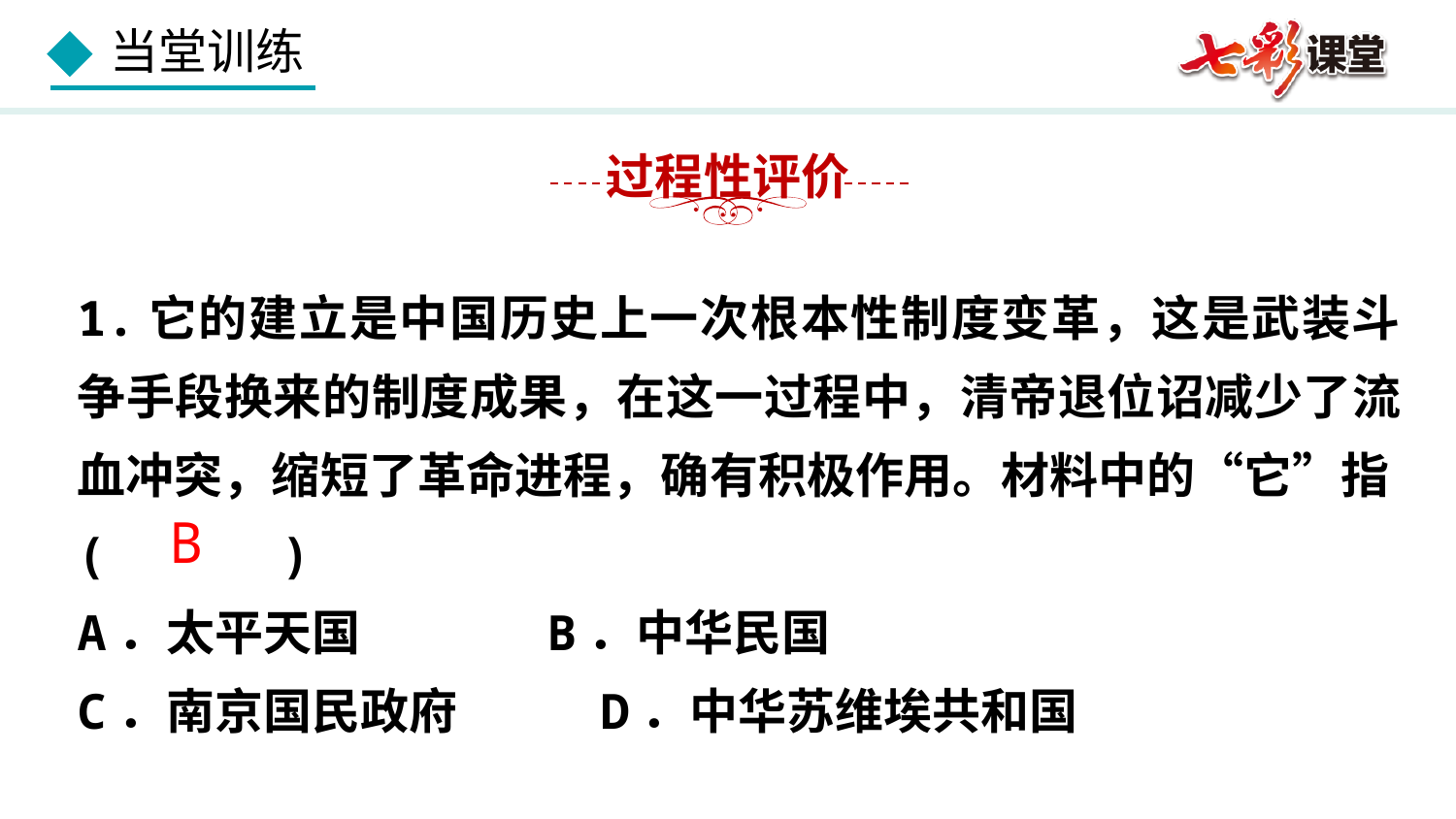

过程性评价

1.它的建立是中国历史上一次根本性制度变革，这是武装斗争手段换来的制度成果，在这一过程中，清帝退位诏减少了流血冲突，缩短了革命进程，确有积极作用。材料中的“它”指(      )
A．太平天国                B．中华民国
C．南京国民政府            D．中华苏维埃共和国

B